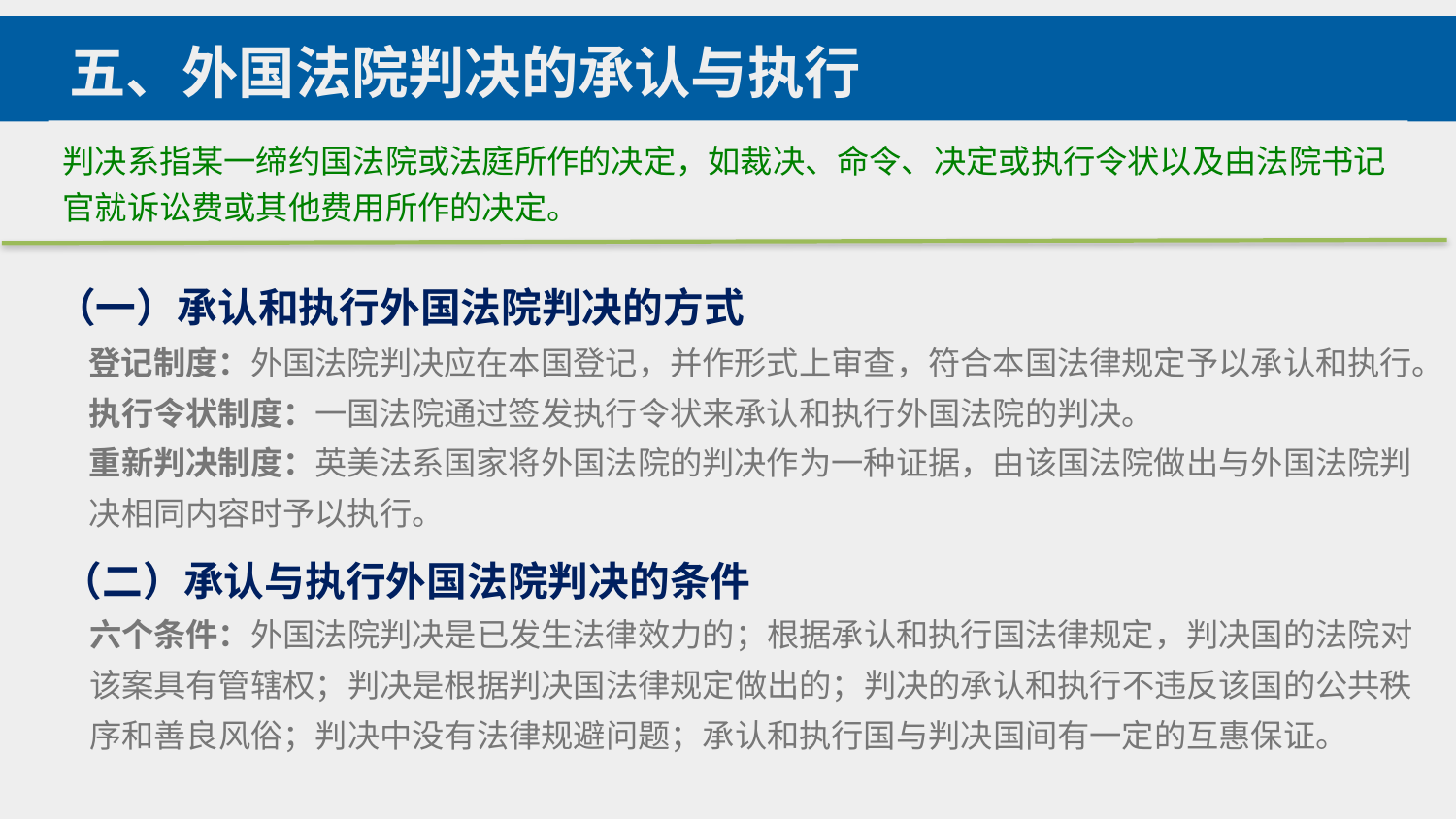

五、外国法院判决的承认与执行
判决系指某一缔约国法院或法庭所作的决定，如裁决、命令、决定或执行令状以及由法院书记官就诉讼费或其他费用所作的决定。
（一）承认和执行外国法院判决的方式
登记制度：外国法院判决应在本国登记，并作形式上审查，符合本国法律规定予以承认和执行。执行令状制度：一国法院通过签发执行令状来承认和执行外国法院的判决。
重新判决制度：英美法系国家将外国法院的判决作为一种证据，由该国法院做出与外国法院判
决相同内容时予以执行。
（二）承认与执行外国法院判决的条件
六个条件：外国法院判决是已发生法律效力的；根据承认和执行国法律规定，判决国的法院对该案具有管辖权；判决是根据判决国法律规定做出的；判决的承认和执行不违反该国的公共秩序和善良风俗；判决中没有法律规避问题；承认和执行国与判决国间有一定的互惠保证。